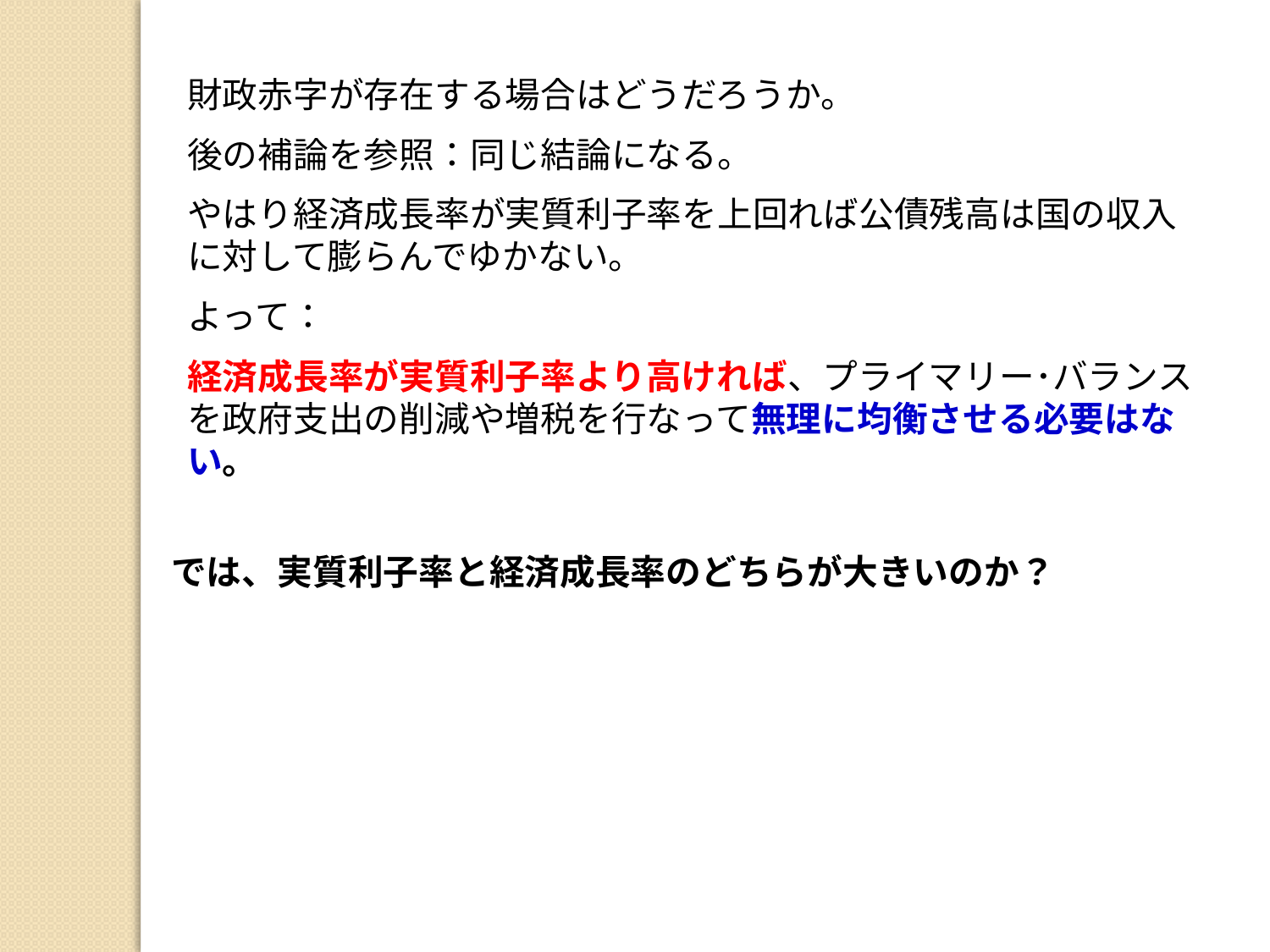

財政赤字が存在する場合はどうだろうか。
後の補論を参照：同じ結論になる。
やはり経済成長率が実質利子率を上回れば公債残高は国の収入に対して膨らんでゆかない。
よって：
経済成長率が実質利子率より高ければ、プライマリー･バランスを政府支出の削減や増税を行なって無理に均衡させる必要はない。
では、実質利子率と経済成長率のどちらが大きいのか？